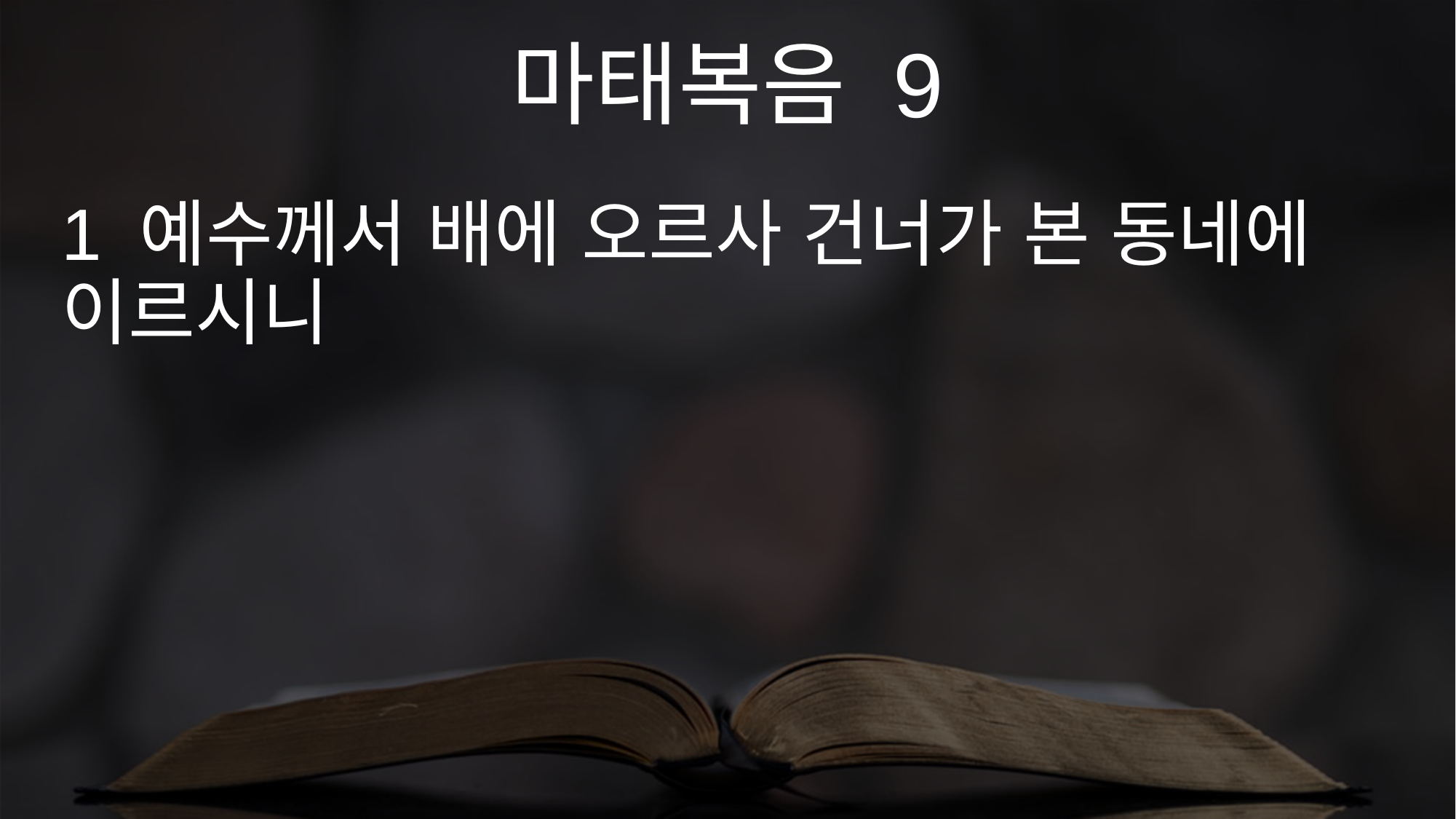

마태복음 9
1 예수께서 배에 오르사 건너가 본 동네에 이르시니